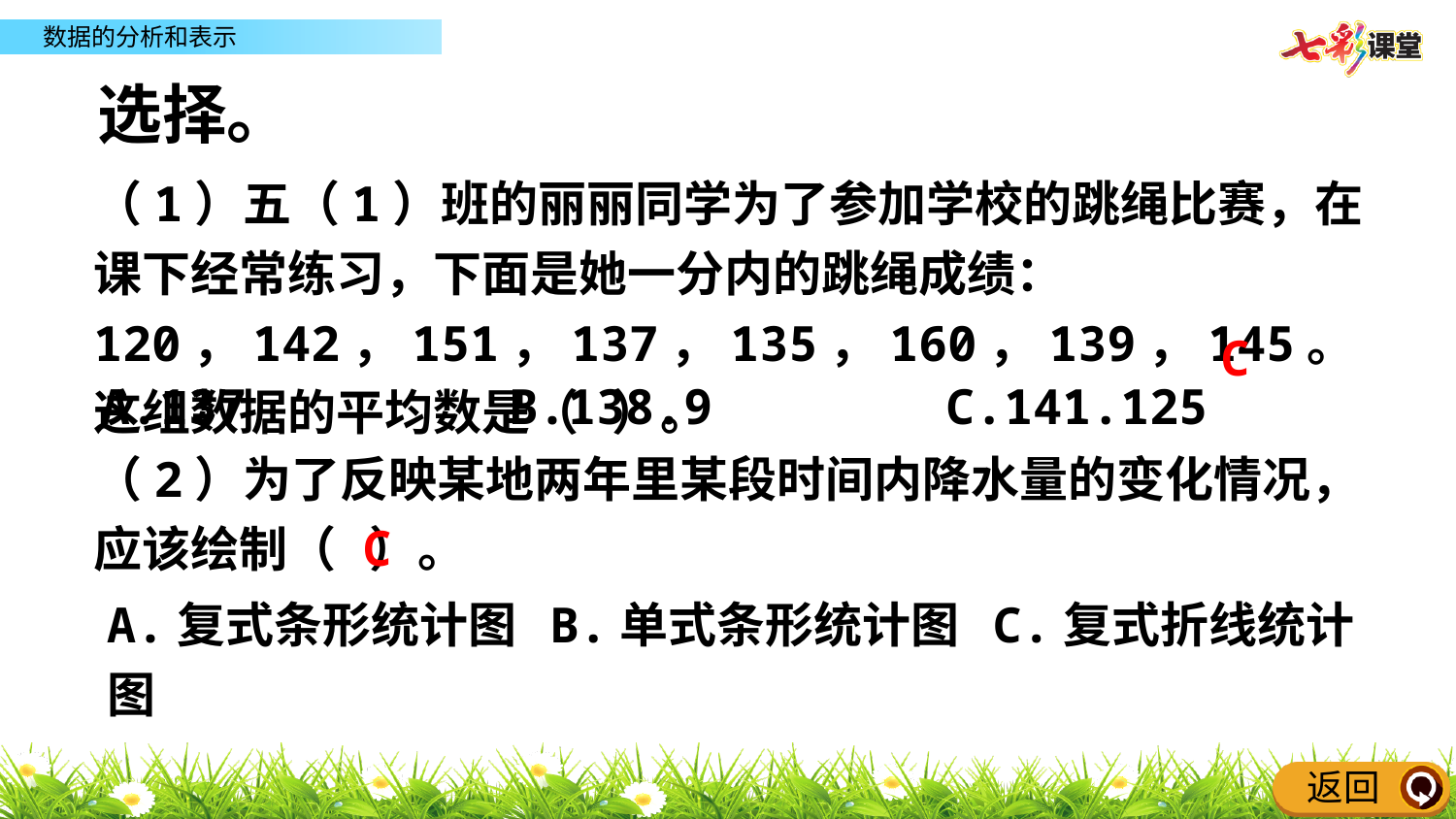

选择。
（1）五（1）班的丽丽同学为了参加学校的跳绳比赛，在课下经常练习，下面是她一分内的跳绳成绩：120，142，151，137，135，160，139，145。这组数据的平均数是（   ）。
A.137         B.138.9        C.141.125
（2）为了反映某地两年里某段时间内降水量的变化情况，应该绘制（   ）。
C
C
A.复式条形统计图  B.单式条形统计图  C.复式折线统计图